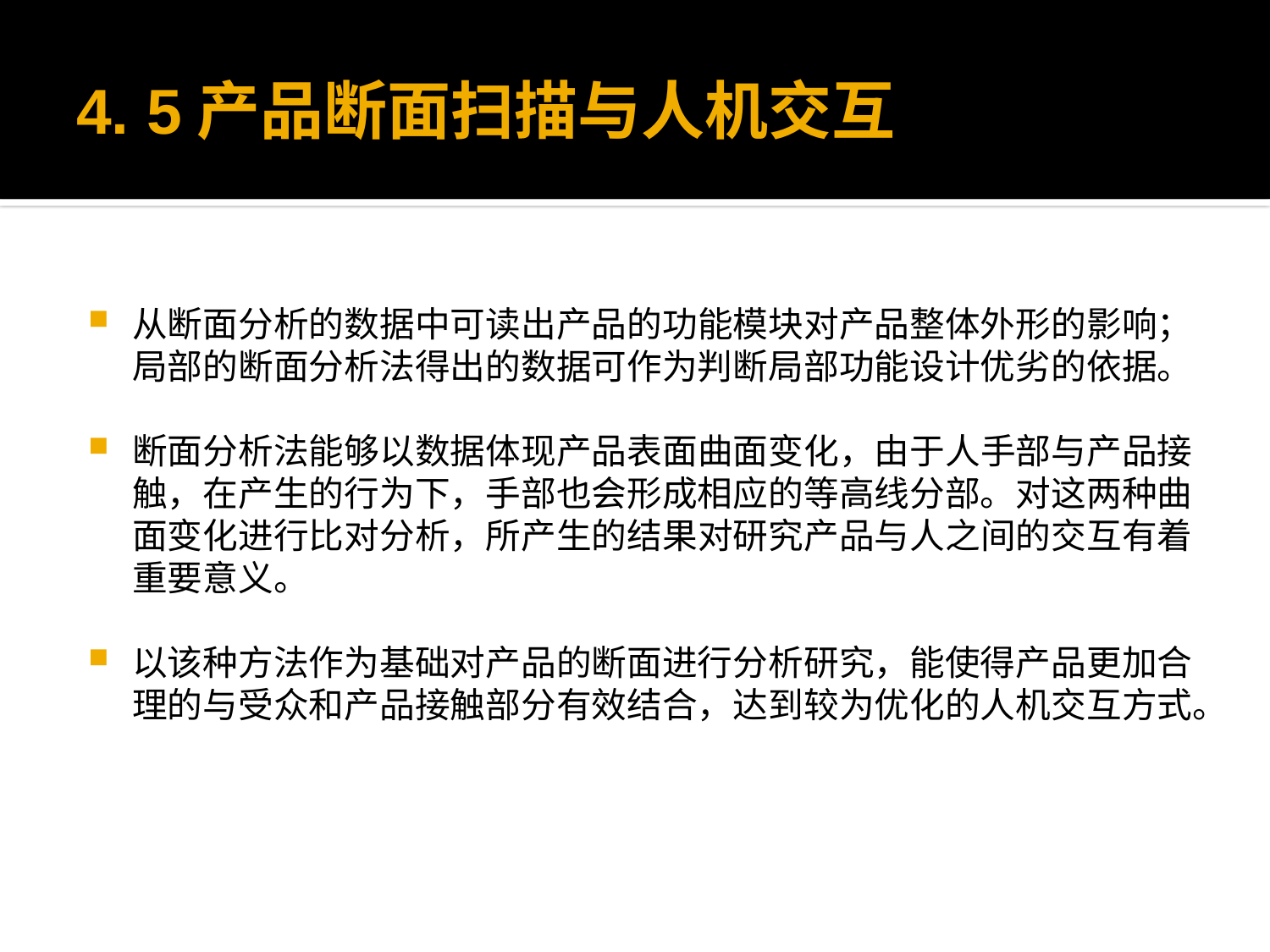

# 4. 5产品断面扫描与人机交互

从断面分析的数据中可读出产品的功能模块对产品整体外形的影响；局部的断面分析法得出的数据可作为判断局部功能设计优劣的依据。

断面分析法能够以数据体现产品表面曲面变化，由于人手部与产品接触，在产生的行为下，手部也会形成相应的等高线分部。对这两种曲面变化进行比对分析，所产生的结果对研究产品与人之间的交互有着重要意义。

以该种方法作为基础对产品的断面进行分析研究，能使得产品更加合理的与受众和产品接触部分有效结合，达到较为优化的人机交互方式。